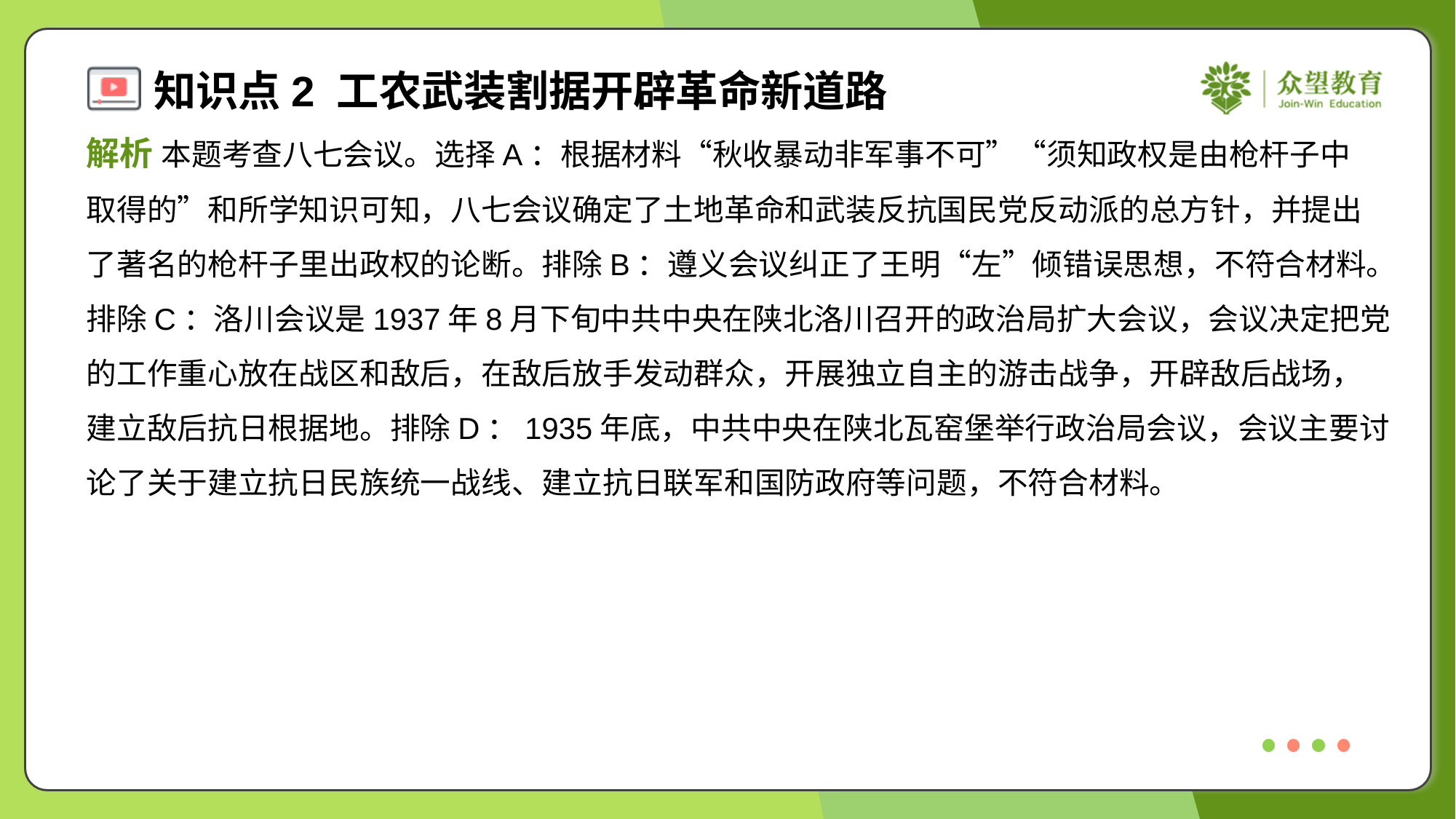

解析 本题考查八七会议。选择A：根据材料“秋收暴动非军事不可”“须知政权是由枪杆子中
取得的”和所学知识可知，八七会议确定了土地革命和武装反抗国民党反动派的总方针，并提出
了著名的枪杆子里出政权的论断。排除B：遵义会议纠正了王明“左”倾错误思想，不符合材料。
排除C：洛川会议是1937年8月下旬中共中央在陕北洛川召开的政治局扩大会议，会议决定把党
的工作重心放在战区和敌后，在敌后放手发动群众，开展独立自主的游击战争，开辟敌后战场，
建立敌后抗日根据地。排除D：1935年底，中共中央在陕北瓦窑堡举行政治局会议，会议主要讨
论了关于建立抗日民族统一战线、建立抗日联军和国防政府等问题，不符合材料。